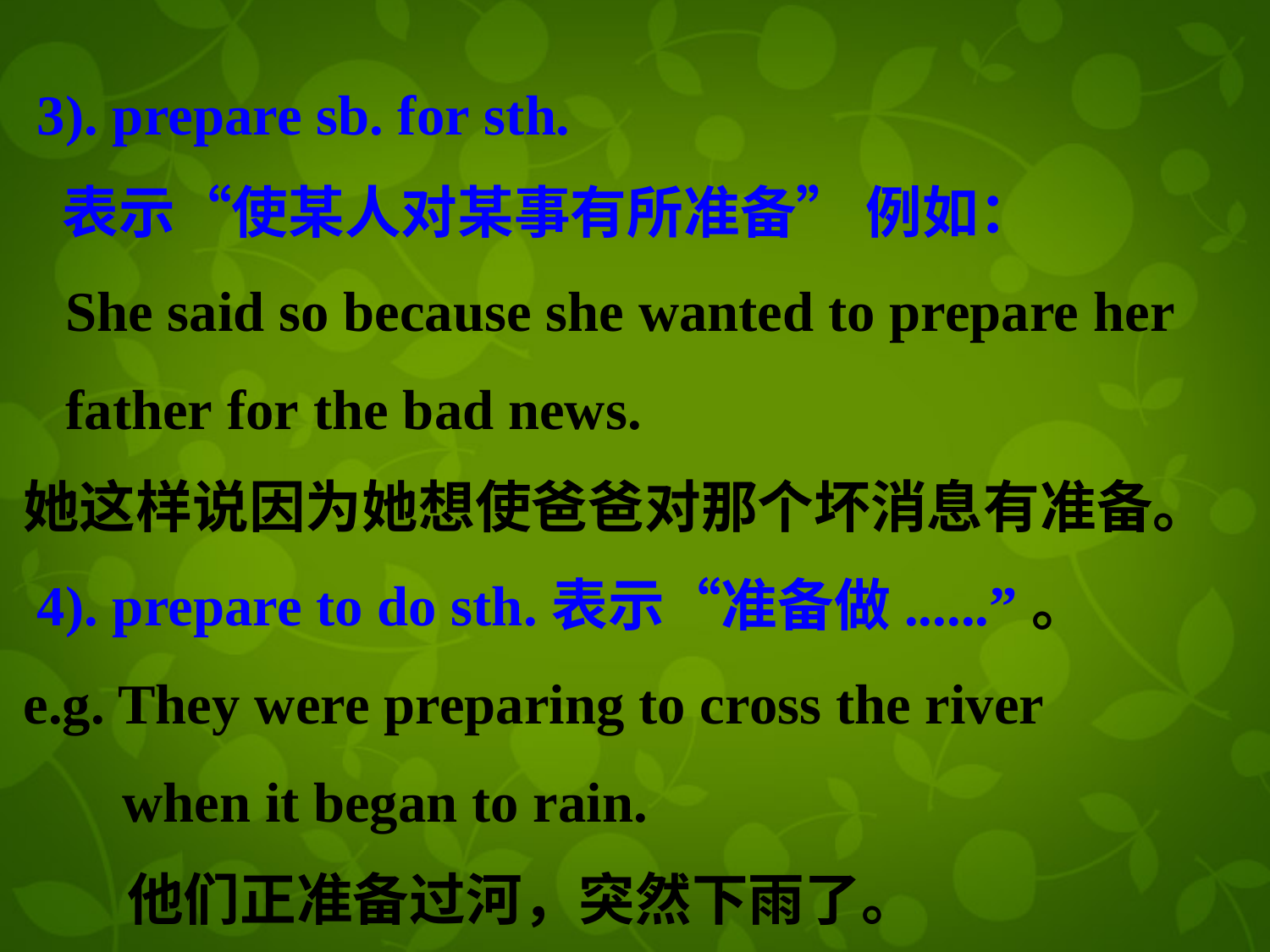

3). prepare sb. for sth.
  表示“使某人对某事有所准备” 例如：
   She said so because she wanted to prepare her
   father for the bad news.
她这样说因为她想使爸爸对那个坏消息有准备。
 4). prepare to do sth.表示“准备做......”。
e.g. They were preparing to cross the river
       when it began to rain.
       他们正准备过河，突然下雨了。